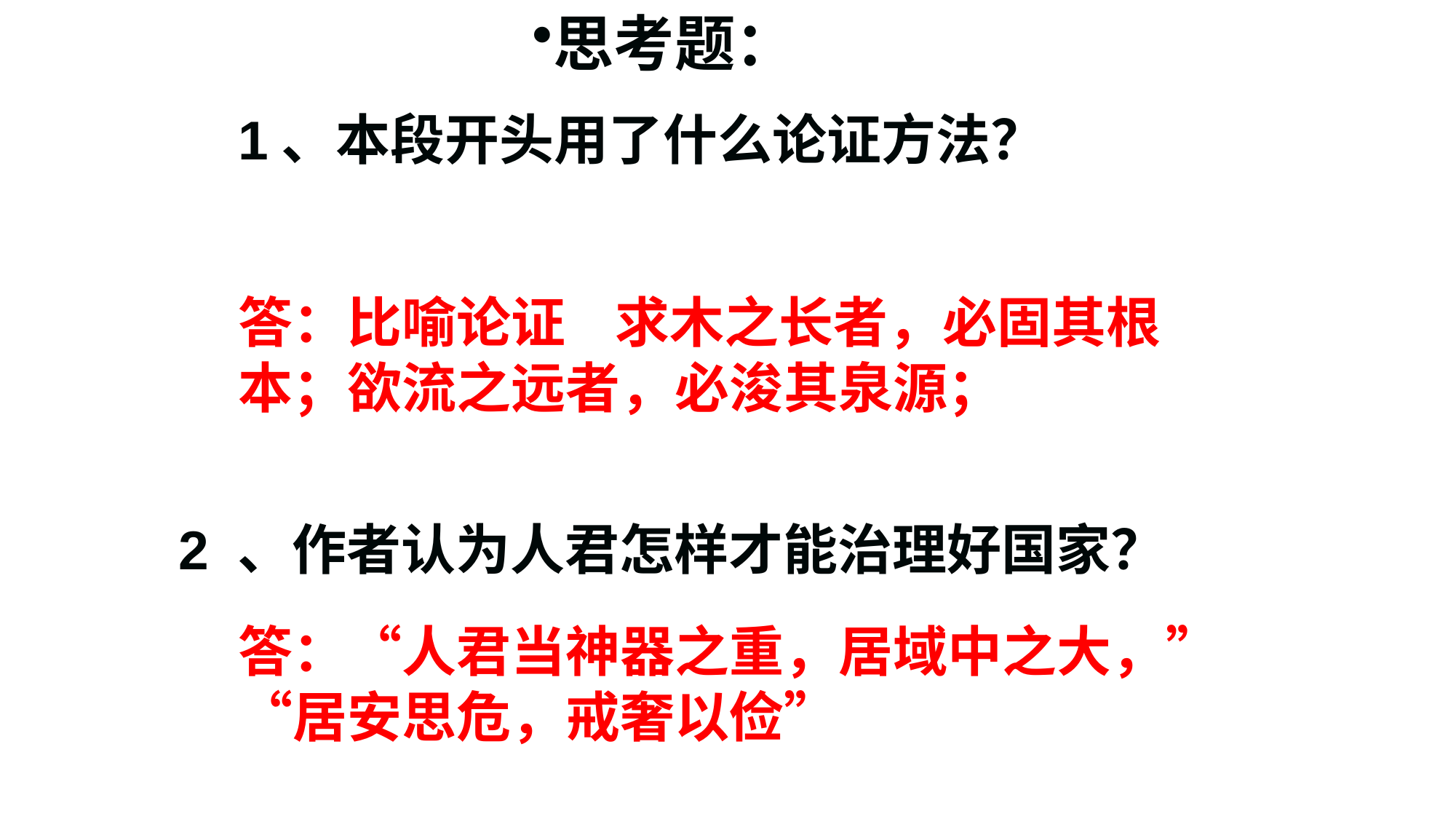

思考题：
1、本段开头用了什么论证方法？

答：比喻论证    求木之长者，必固其根本；欲流之远者，必浚其泉源；

2 、作者认为人君怎样才能治理好国家？
答：“人君当神器之重，居域中之大，” “居安思危，戒奢以俭”